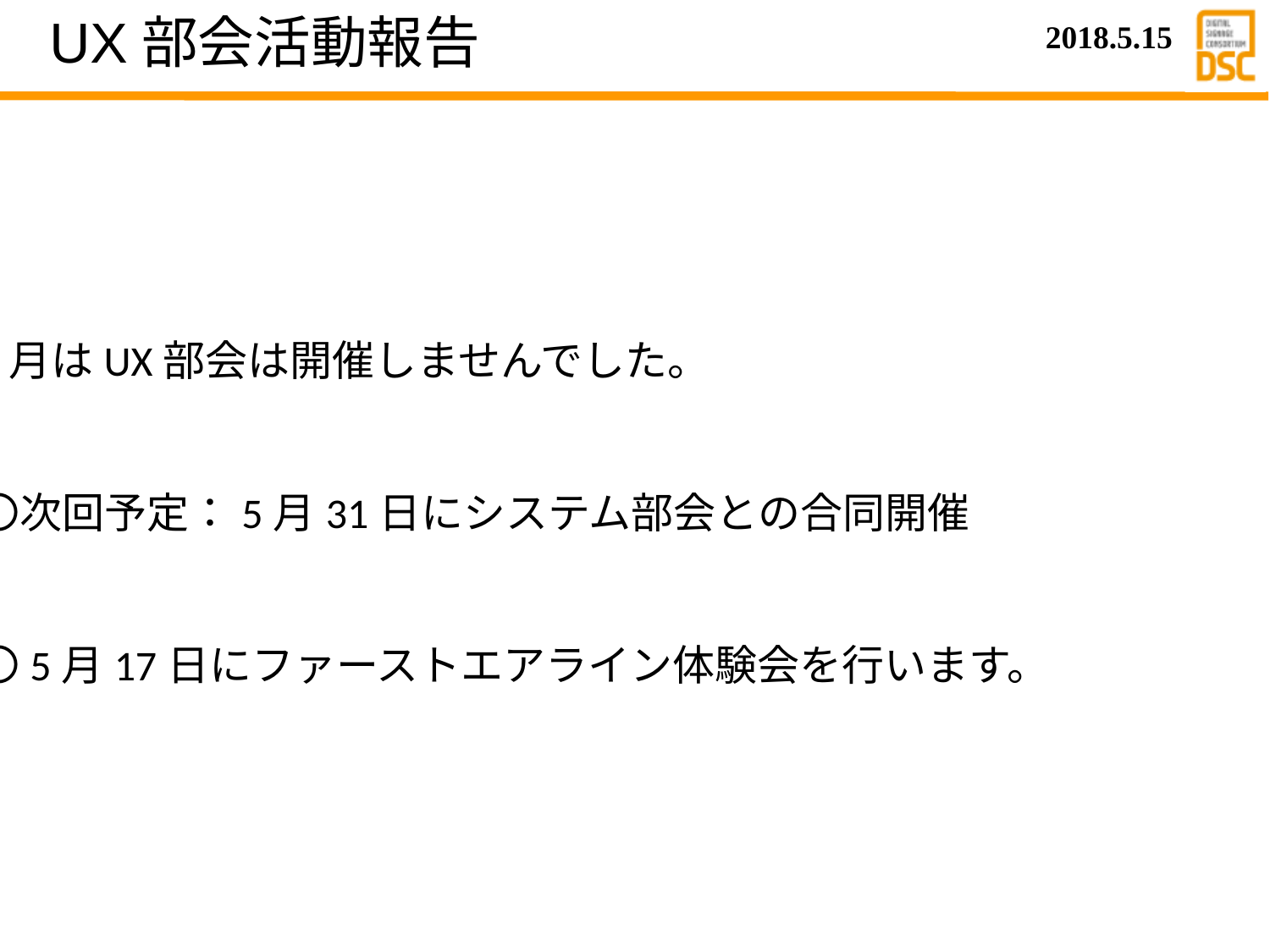

UX部会活動報告
2018.5.15

4月はUX部会は開催しませんでした。
〇次回予定：5月31日にシステム部会との合同開催
〇5月17日にファーストエアライン体験会を行います。